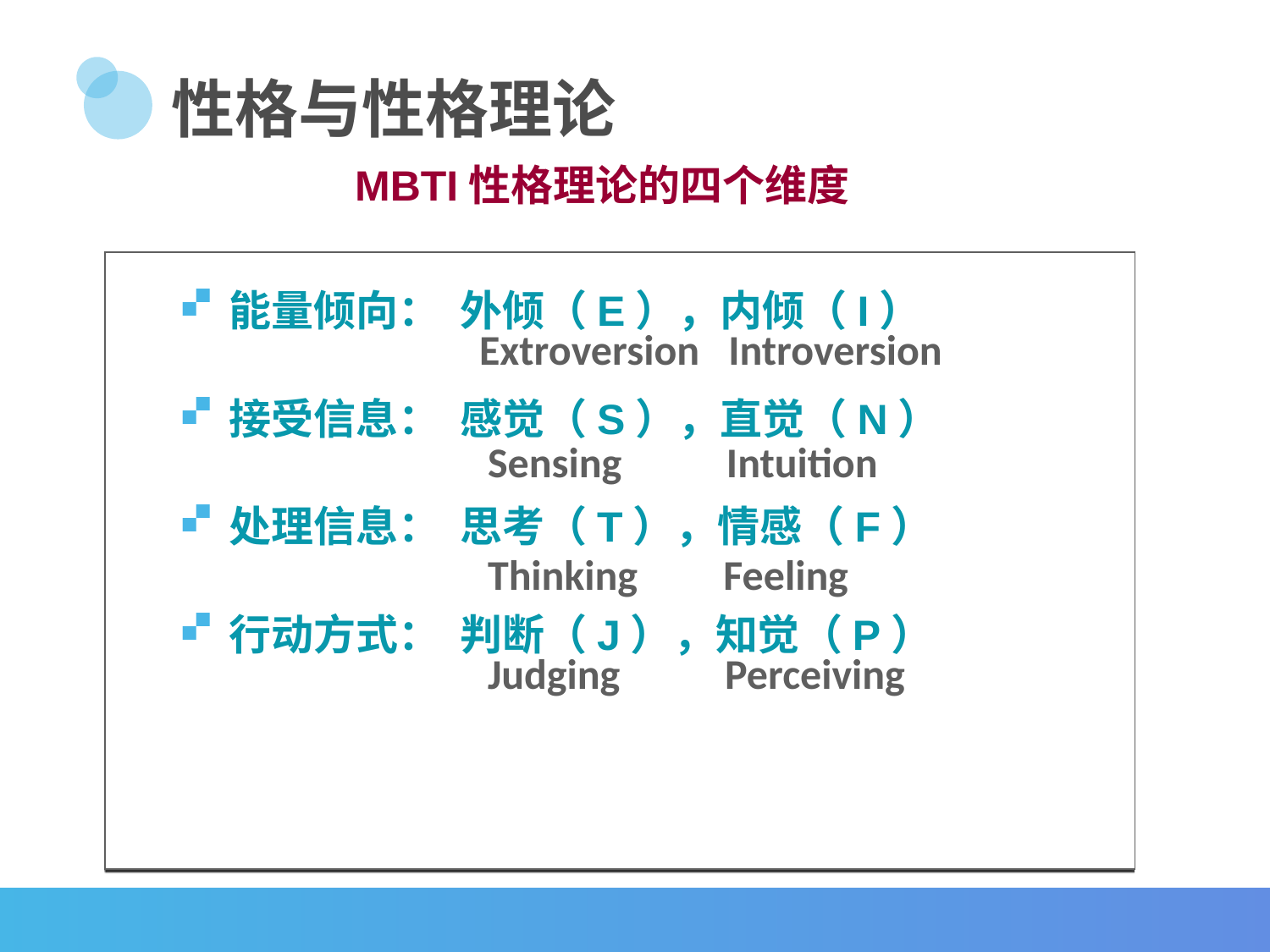

性格与性格理论
MBTI性格理论的四个维度
能量倾向：  外倾（E），内倾（I）
接受信息：  感觉（S），直觉（N）
处理信息：  思考（T），情感（F）
行动方式：  判断（J），知觉（P）
Extroversion   Introversion
Sensing           Intuition
Thinking         Feeling
Judging           Perceiving